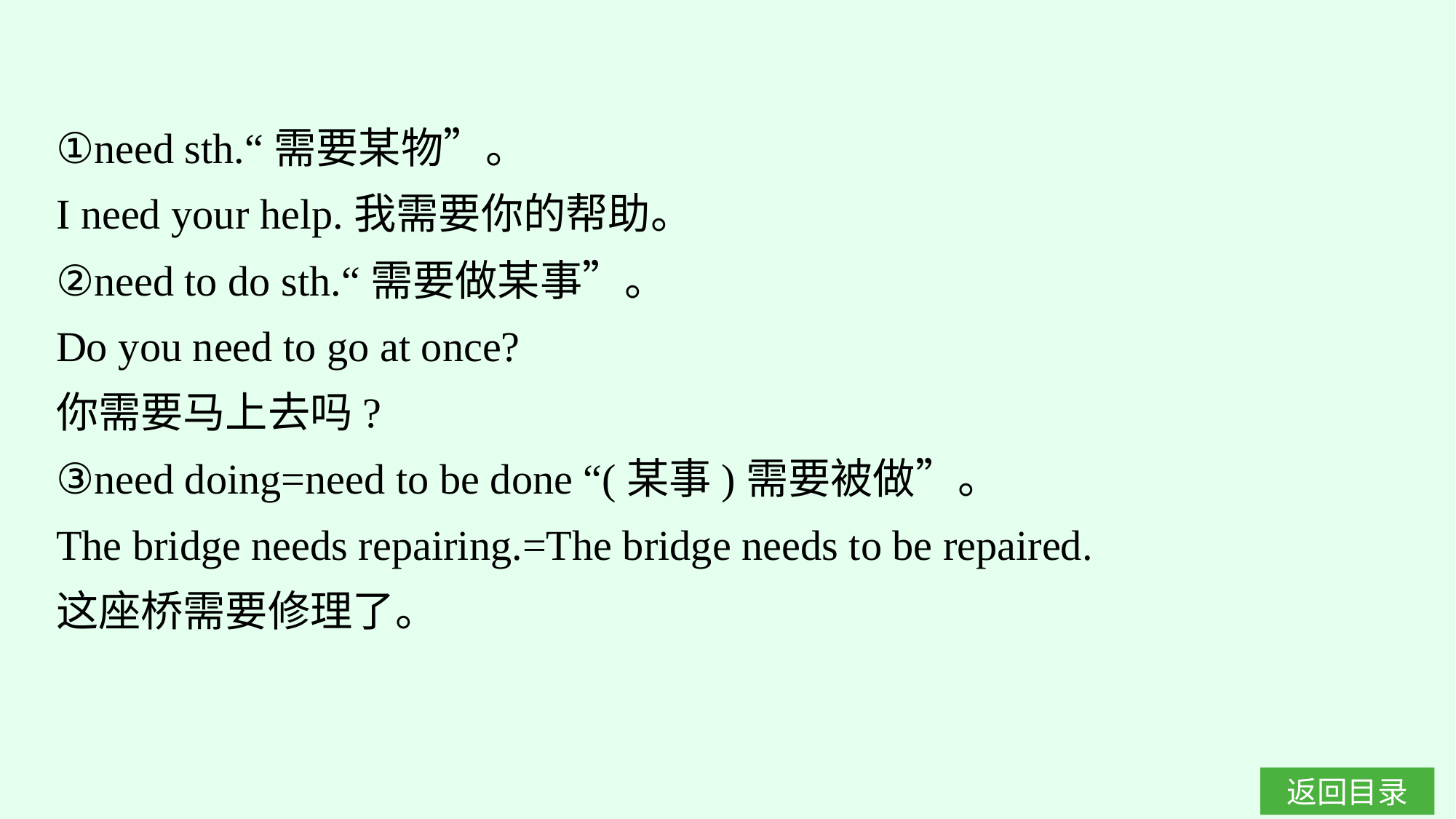

①need sth.“需要某物”。
I need your help.我需要你的帮助。
②need to do sth.“需要做某事”。
Do you need to go at once?
你需要马上去吗?
③need doing=need to be done “(某事)需要被做”。
The bridge needs repairing.=The bridge needs to be repaired.
这座桥需要修理了。